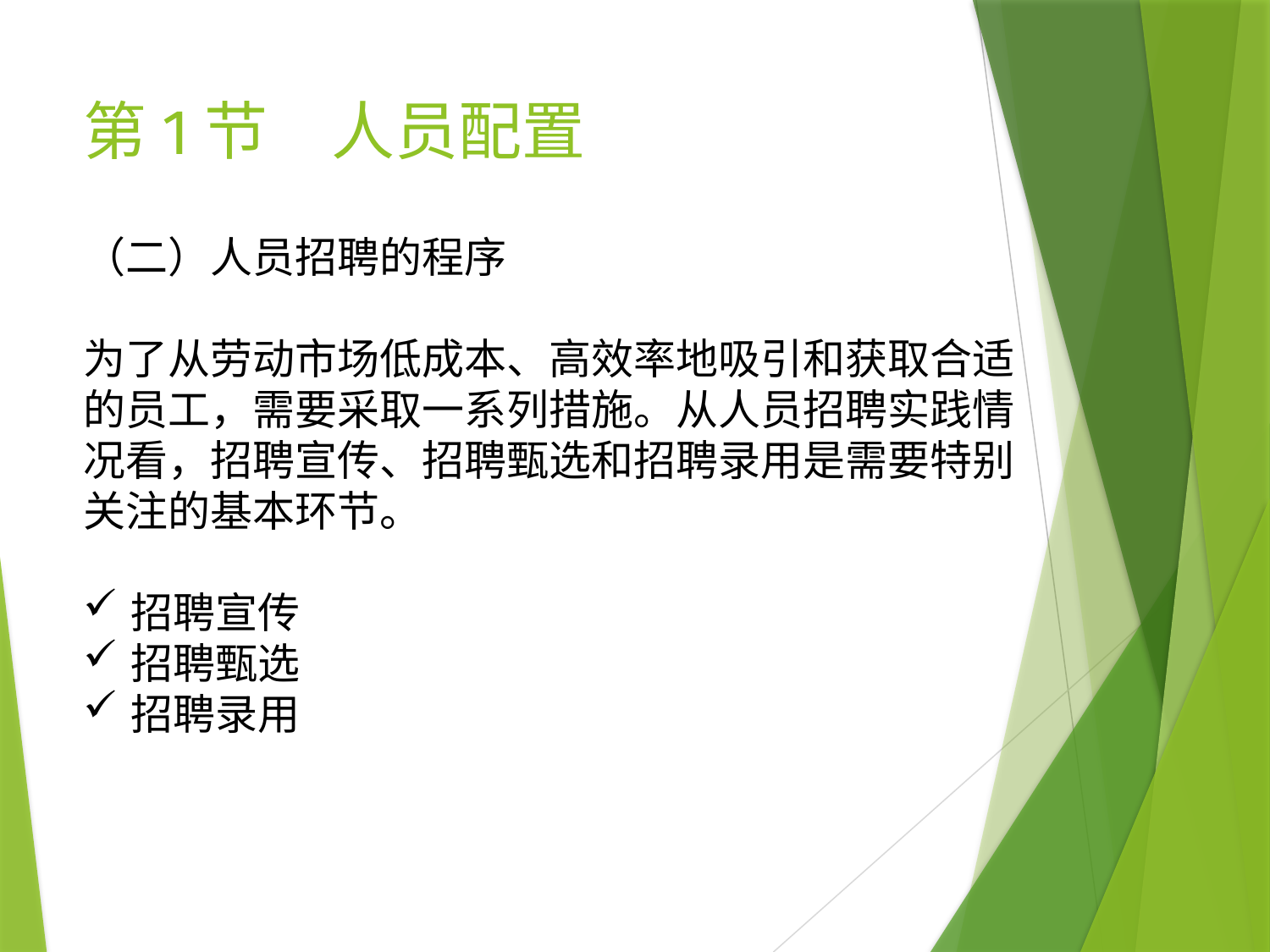

# 第1节　人员配置
（二）人员招聘的程序

为了从劳动市场低成本、高效率地吸引和获取合适的员工，需要采取一系列措施。从人员招聘实践情况看，招聘宣传、招聘甄选和招聘录用是需要特别关注的基本环节。

招聘宣传
招聘甄选
招聘录用